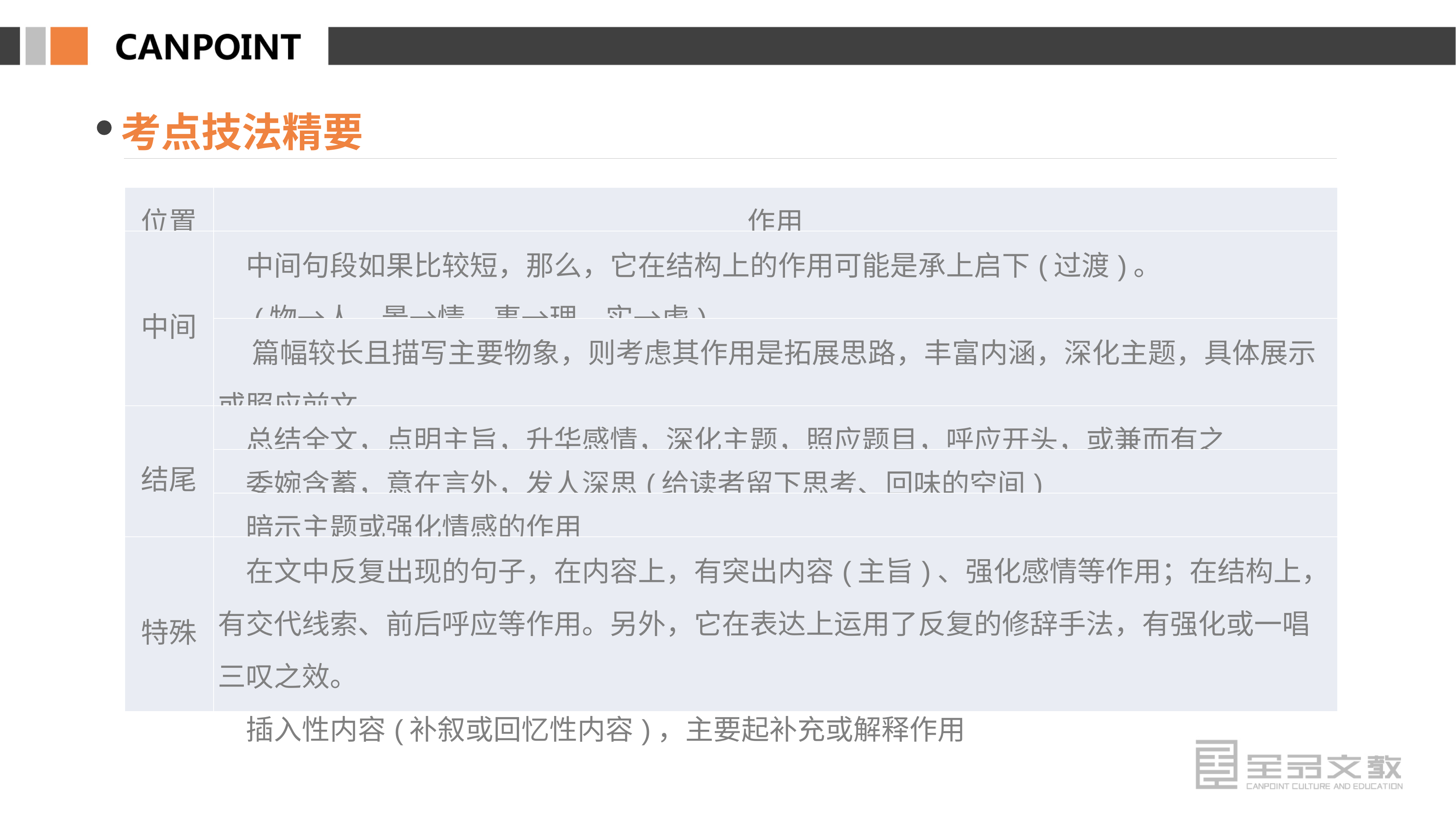

考点技法精要

| 位置 | 作用 |
| --- | --- |
| 中间 | 中间句段如果比较短，那么，它在结构上的作用可能是承上启下(过渡)。 　(物→人　景→情　事→理　实→虚) |
|  | 篇幅较长且描写主要物象，则考虑其作用是拓展思路，丰富内涵，深化主题，具体展示或照应前文 |
| 结尾 | 总结全文，点明主旨，升华感情，深化主题，照应题目，呼应开头，或兼而有之 |
|  | 委婉含蓄，意在言外，发人深思(给读者留下思考、回味的空间) |
|  | 暗示主题或强化情感的作用 |
| 特殊 | 在文中反复出现的句子，在内容上，有突出内容(主旨)、强化感情等作用；在结构上，有交代线索、前后呼应等作用。另外，它在表达上运用了反复的修辞手法，有强化或一唱三叹之效。 　插入性内容(补叙或回忆性内容)，主要起补充或解释作用 |